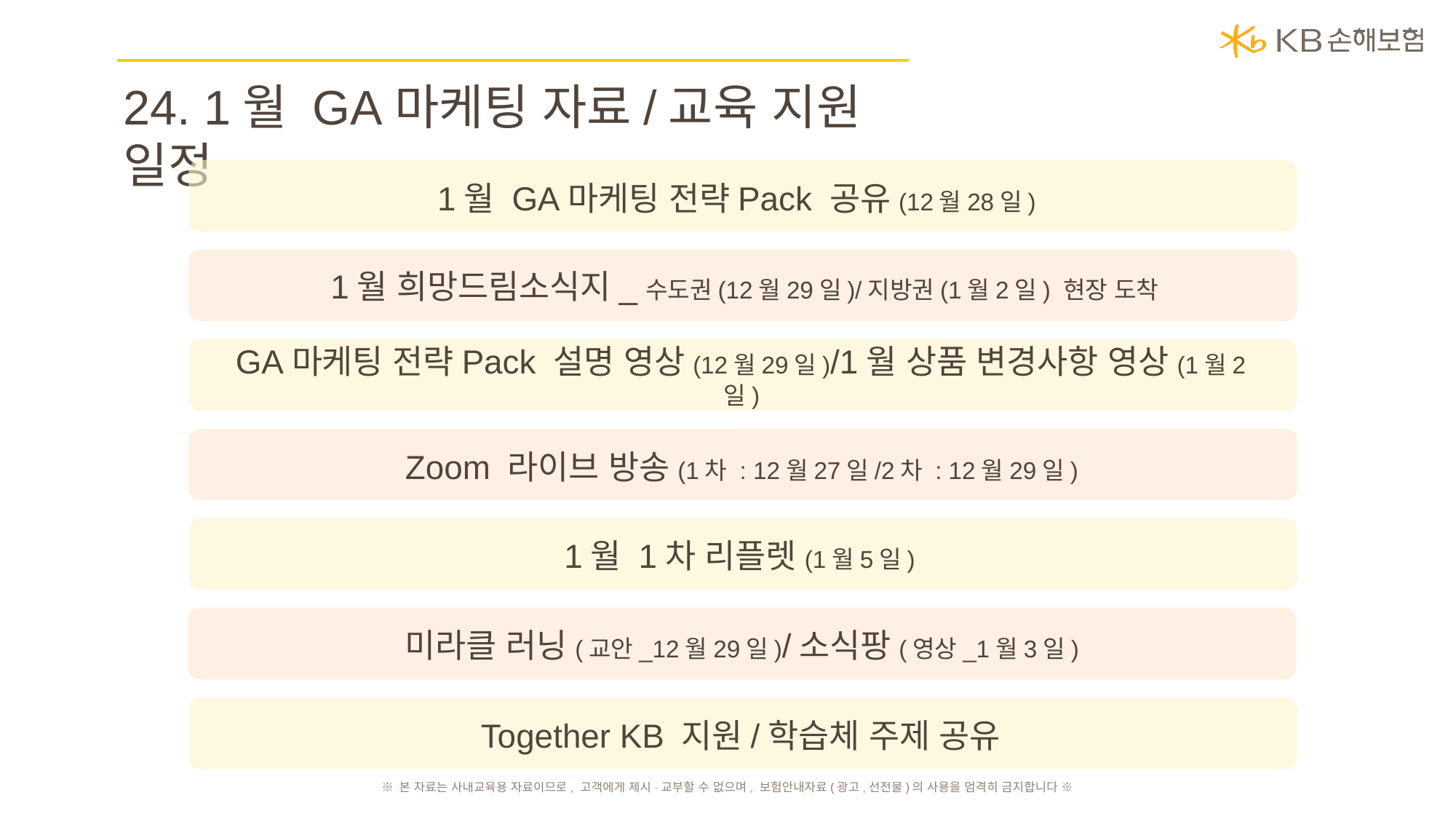

24. 1월 GA마케팅 자료/교육 지원 일정

1월 GA마케팅 전략Pack 공유(12월28일)

1월 희망드림소식지_수도권(12월29일)/지방권(1월2일) 현장 도착

GA마케팅 전략Pack 설명 영상(12월29일)/1월 상품 변경사항 영상(1월2일)

Zoom 라이브 방송(1차 : 12월27일/2차 : 12월29일)

1월 1차 리플렛(1월5일)

미라클 러닝(교안_12월29일)/소식팡(영상_1월3일)

Together KB 지원/학습체 주제 공유